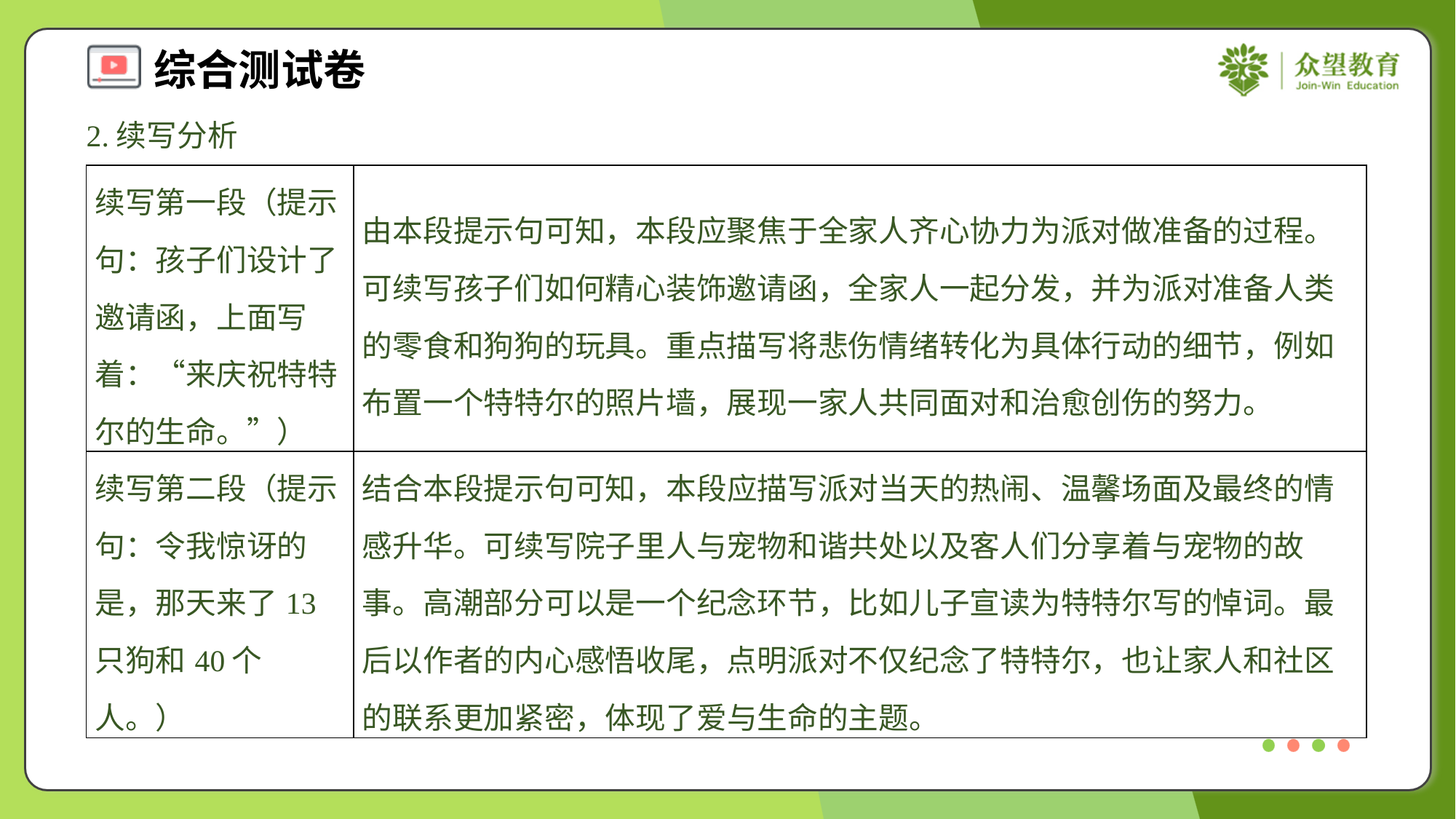

2.续写分析
| 续写第一段（提示句：孩子们设计了邀请函，上面写着：“来庆祝特特尔的生命。”） | 由本段提示句可知，本段应聚焦于全家人齐心协力为派对做准备的过程。可续写孩子们如何精心装饰邀请函，全家人一起分发，并为派对准备人类的零食和狗狗的玩具。重点描写将悲伤情绪转化为具体行动的细节，例如布置一个特特尔的照片墙，展现一家人共同面对和治愈创伤的努力。 |
| --- | --- |
| 续写第二段（提示句：令我惊讶的是，那天来了13只狗和40个人。） | 结合本段提示句可知，本段应描写派对当天的热闹、温馨场面及最终的情感升华。可续写院子里人与宠物和谐共处以及客人们分享着与宠物的故事。高潮部分可以是一个纪念环节，比如儿子宣读为特特尔写的悼词。最后以作者的内心感悟收尾，点明派对不仅纪念了特特尔，也让家人和社区的联系更加紧密，体现了爱与生命的主题。 |